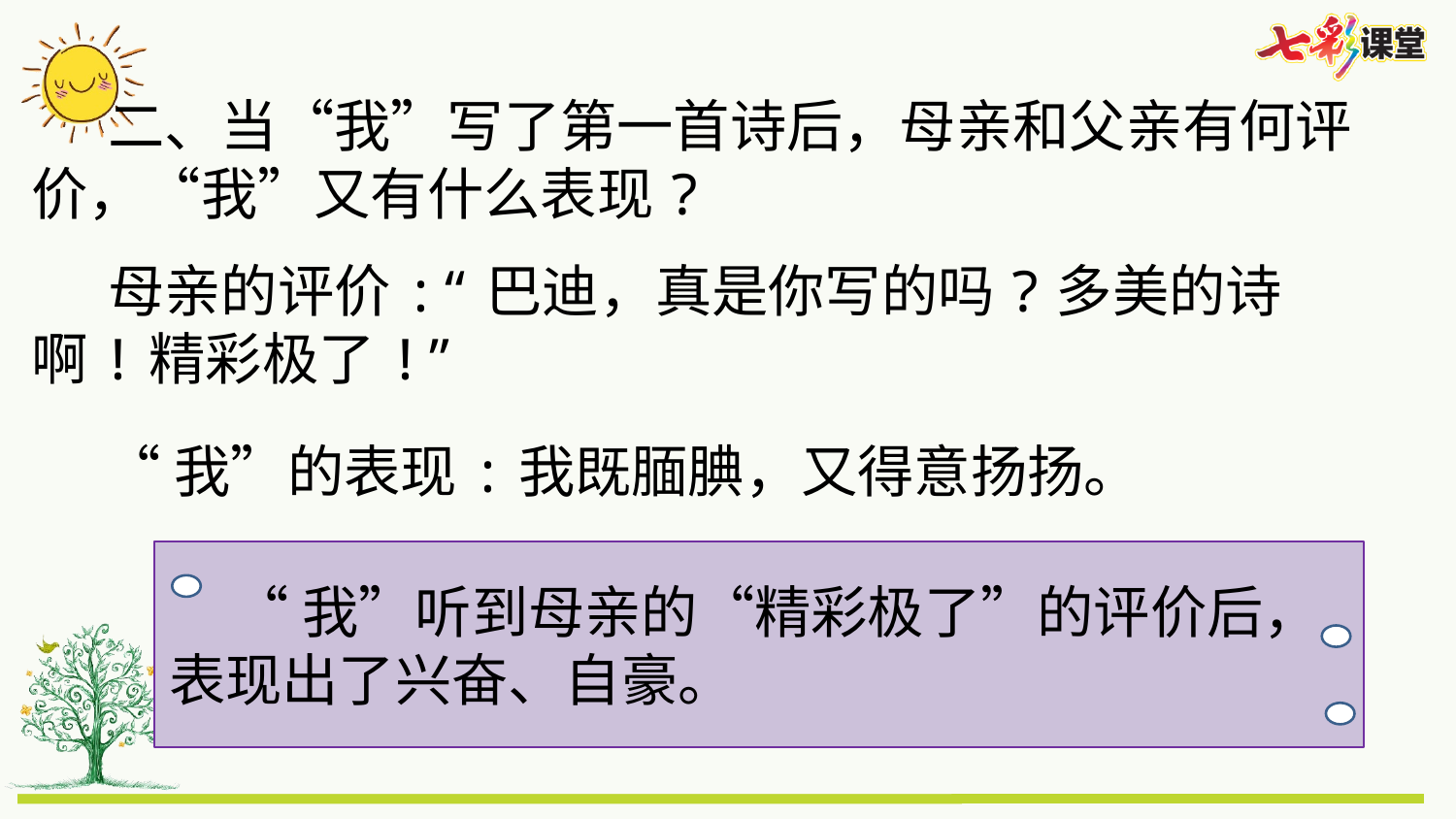

二、当“我”写了第一首诗后，母亲和父亲有何评价，“我”又有什么表现?
     母亲的评价:“巴迪，真是你写的吗?多美的诗啊!精彩极了!”
    “我”的表现:我既腼腆，又得意扬扬。
     “我”听到母亲的“精彩极了”的评价后，表现出了兴奋、自豪。